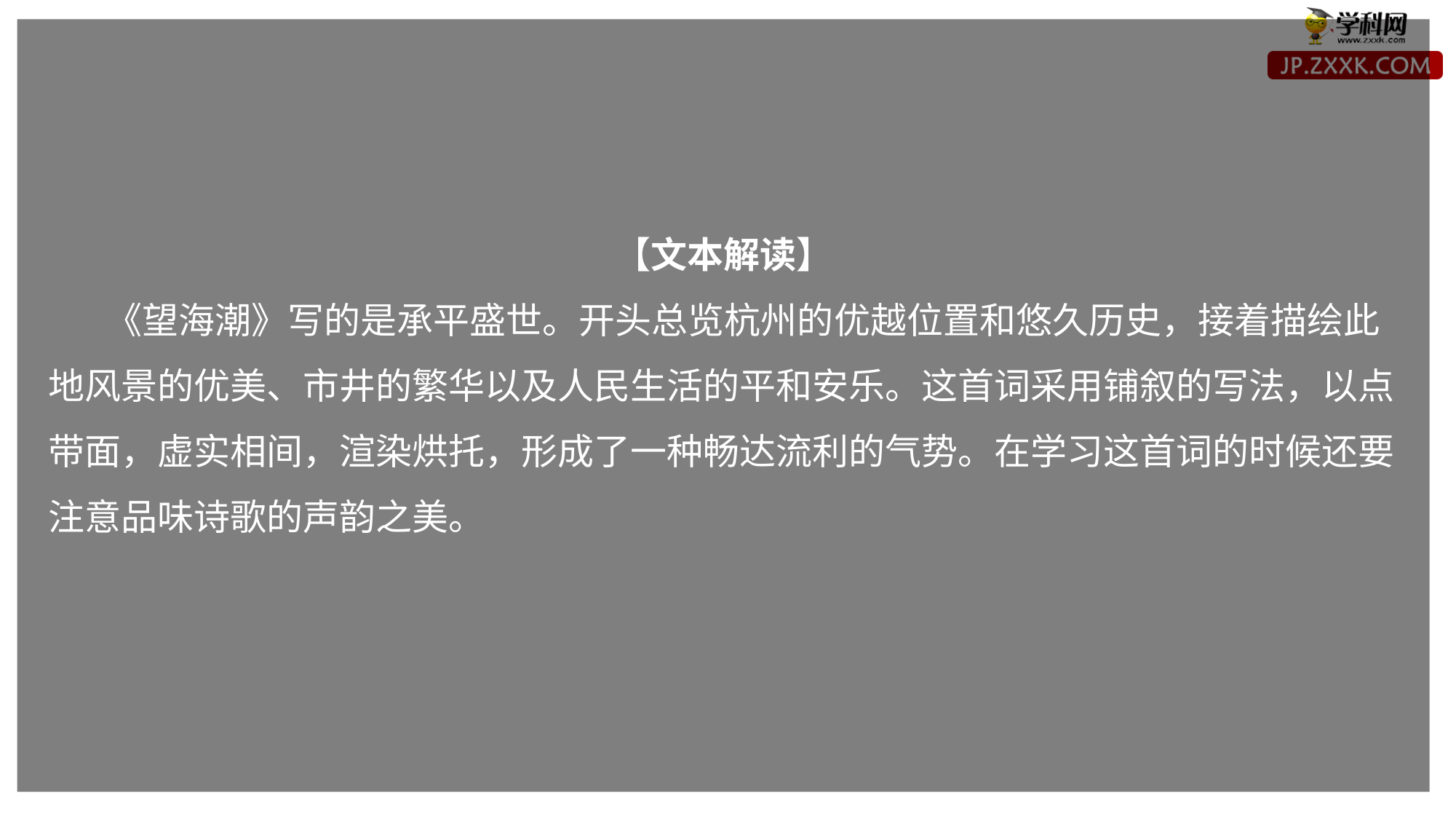

【文本解读】
      《望海潮》写的是承平盛世。开头总览杭州的优越位置和悠久历史，接着描绘此地风景的优美、市井的繁华以及人民生活的平和安乐。这首词采用铺叙的写法，以点带面，虚实相间，渲染烘托，形成了一种畅达流利的气势。在学习这首词的时候还要注意品味诗歌的声韵之美。